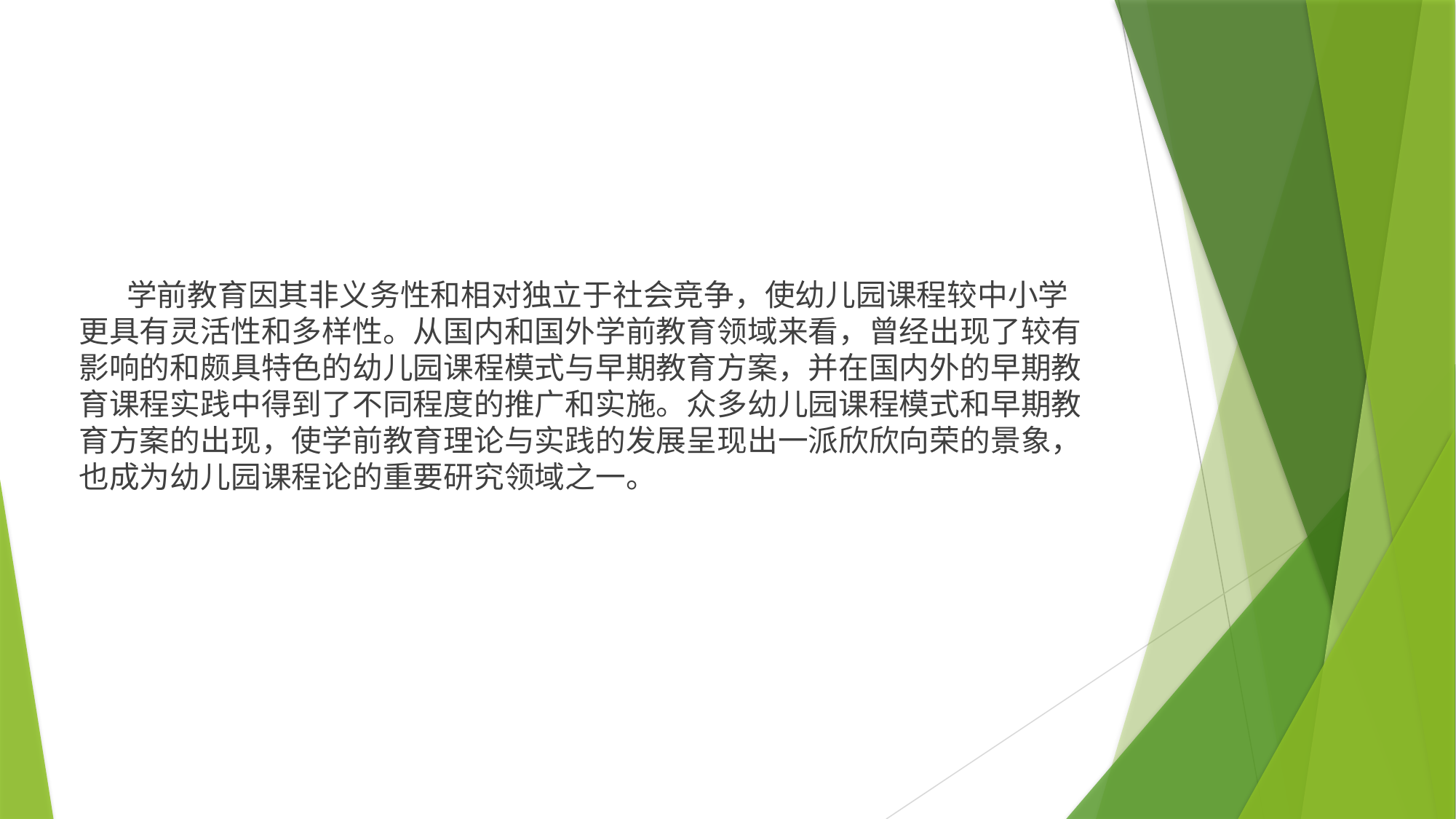

学前教育因其非义务性和相对独立于社会竞争，使幼儿园课程较中小学更具有灵活性和多样性。从国内和国外学前教育领域来看，曾经出现了较有影响的和颇具特色的幼儿园课程模式与早期教育方案，并在国内外的早期教育课程实践中得到了不同程度的推广和实施。众多幼儿园课程模式和早期教育方案的出现，使学前教育理论与实践的发展呈现出一派欣欣向荣的景象，也成为幼儿园课程论的重要研究领域之一。